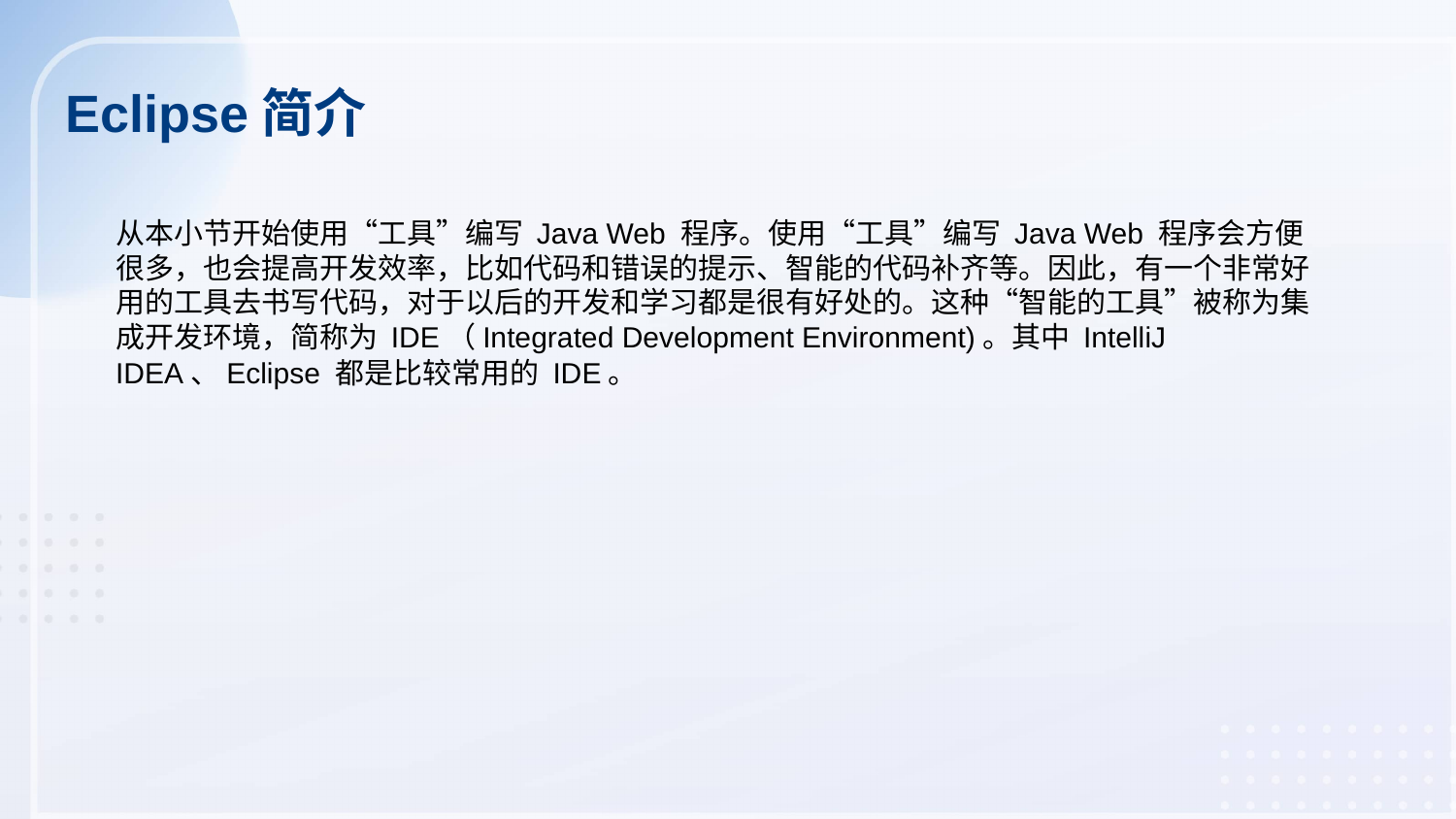

Eclipse简介
从本小节开始使用“工具”编写 Java Web 程序。使用“工具”编写 Java Web 程序会方便很多，也会提高开发效率，比如代码和错误的提示、智能的代码补齐等。因此，有一个非常好用的工具去书写代码，对于以后的开发和学习都是很有好处的。这种“智能的工具”被称为集成开发环境，简称为 IDE（Integrated Development Environment)。其中 IntelliJ IDEA、Eclipse 都是比较常用的 IDE。